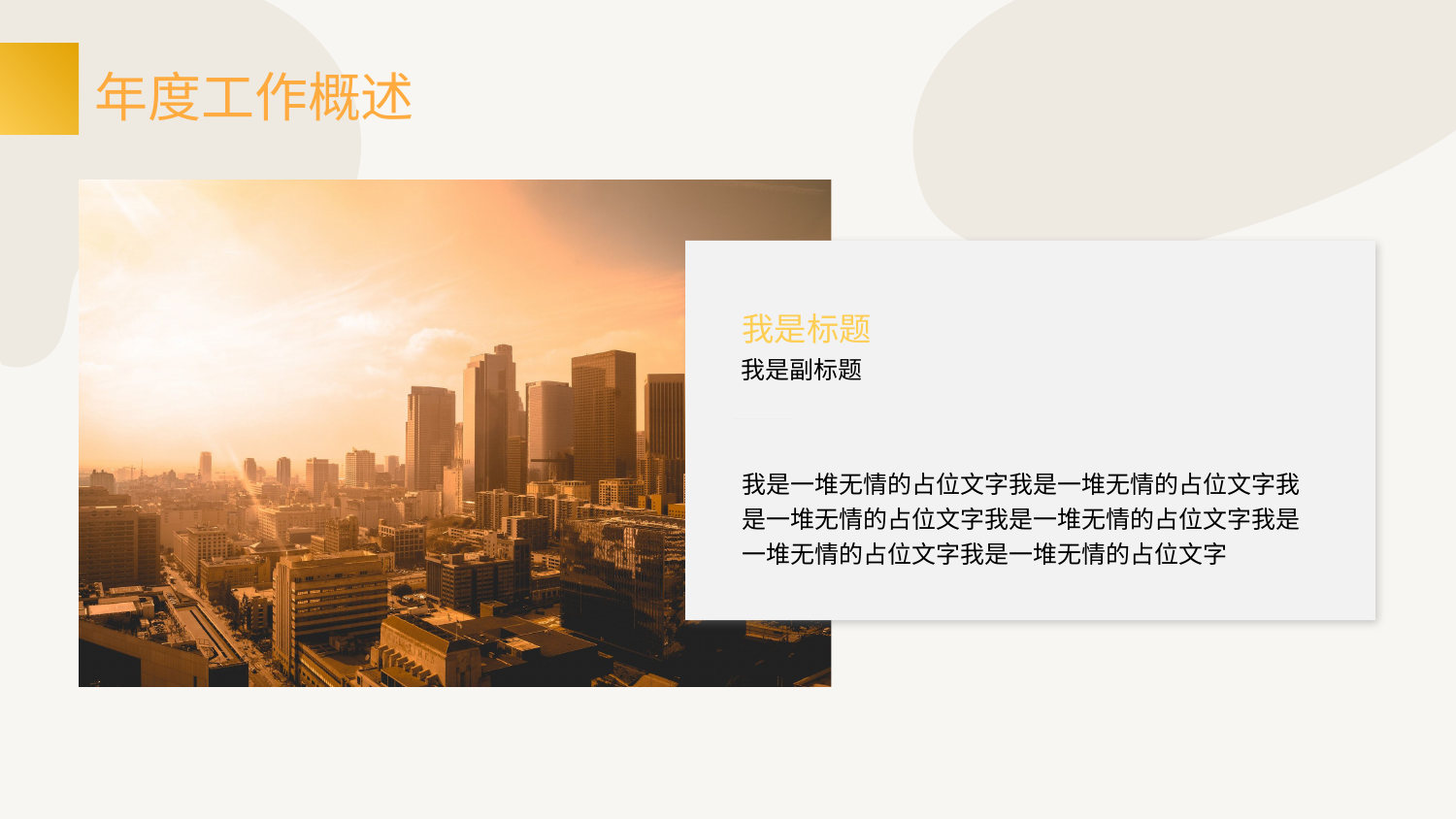

# 年度工作概述

我是标题
我是副标题
我是一堆无情的占位文字我是一堆无情的占位文字我是一堆无情的占位文字我是一堆无情的占位文字我是一堆无情的占位文字我是一堆无情的占位文字